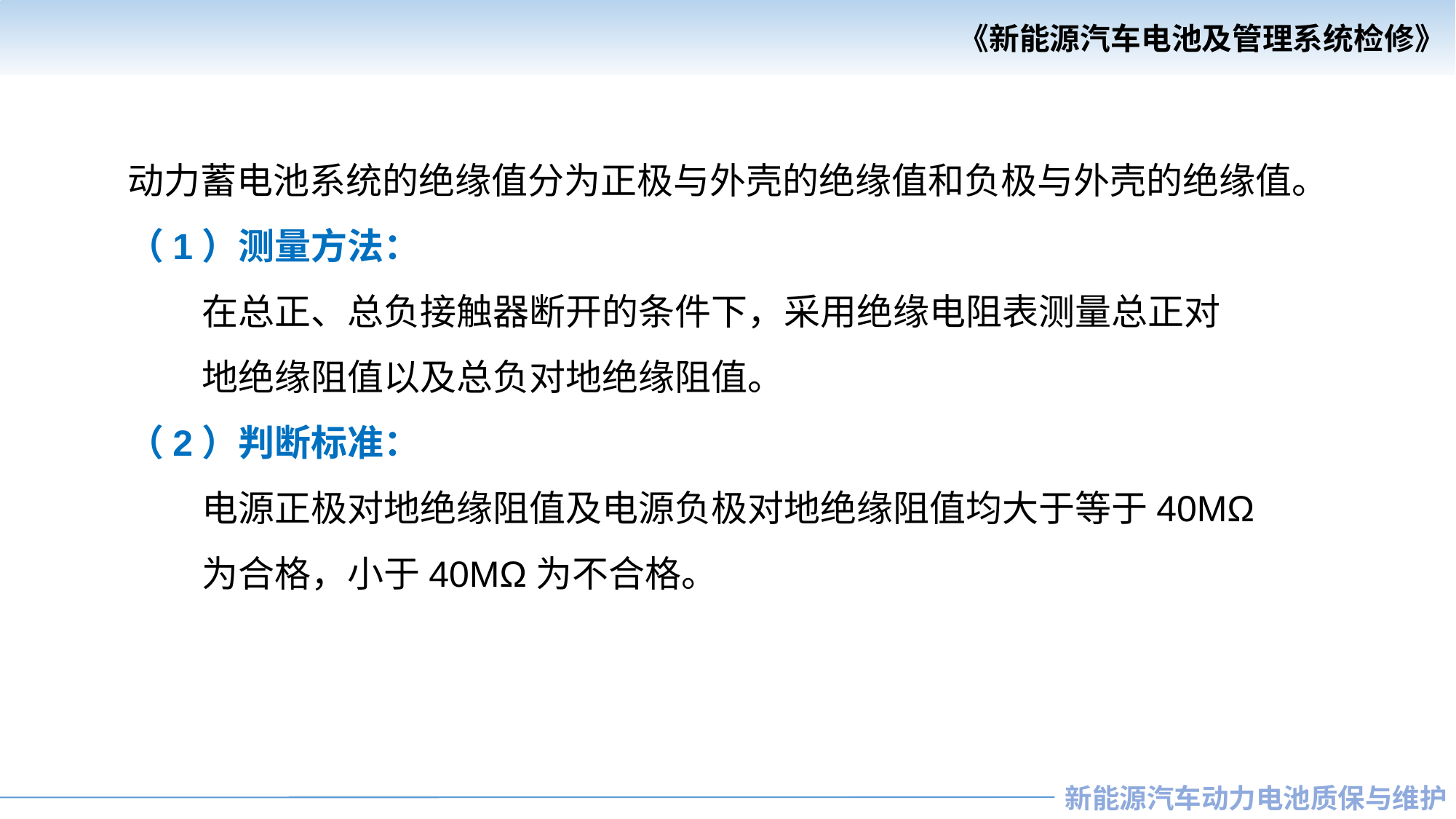

动力蓄电池系统的绝缘值分为正极与外壳的绝缘值和负极与外壳的绝缘值。（1）测量方法：
        在总正、总负接触器断开的条件下，采用绝缘电阻表测量总正对
        地绝缘阻值以及总负对地绝缘阻值。
（2）判断标准：
        电源正极对地绝缘阻值及电源负极对地绝缘阻值均大于等于40MΩ
        为合格，小于40MΩ为不合格。